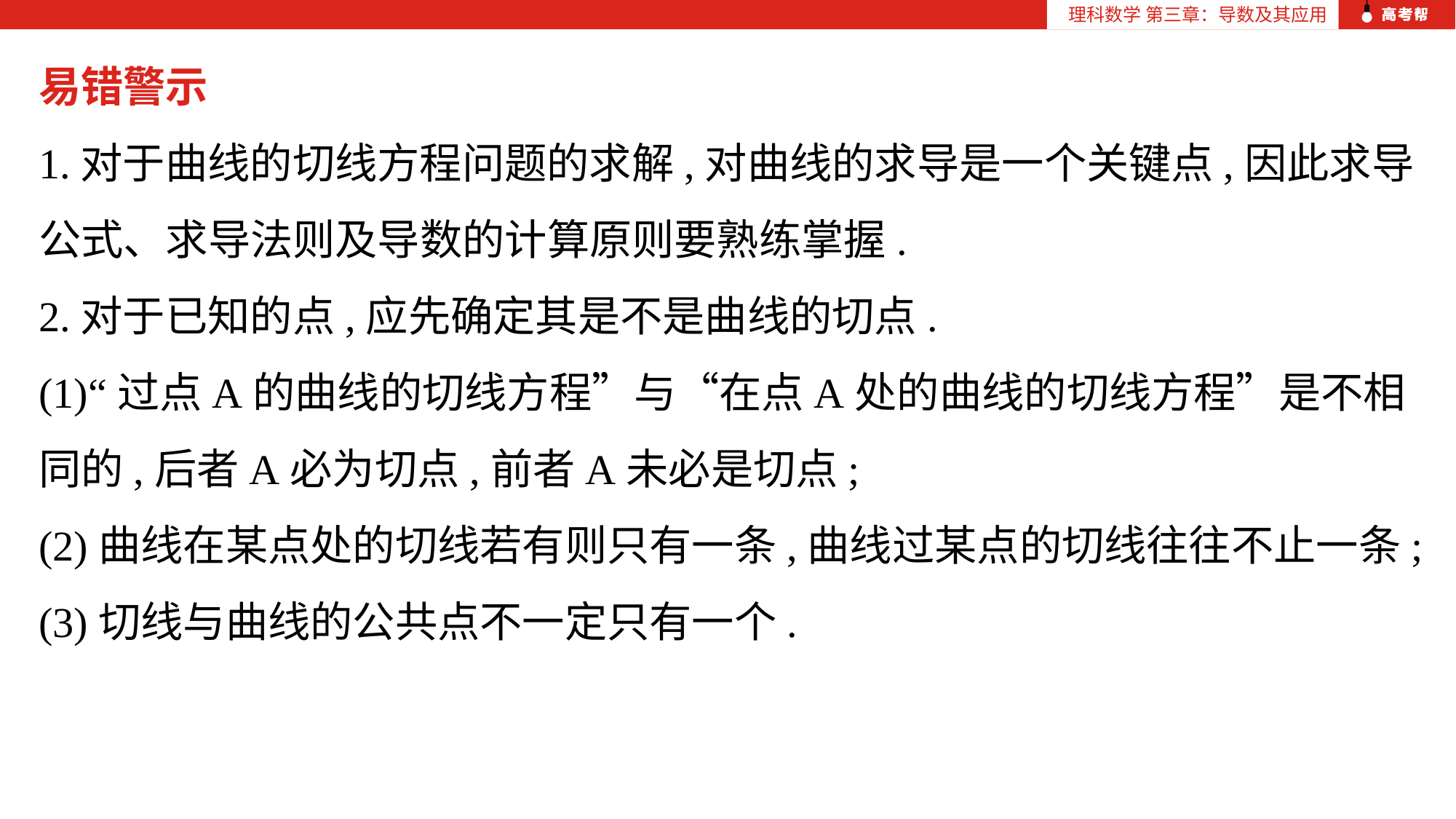

理科数学 第三章：导数及其应用
理科数学 第三章：导数及其应用

易错警示
1.对于曲线的切线方程问题的求解,对曲线的求导是一个关键点,因此求导公式、求导法则及导数的计算原则要熟练掌握.
2.对于已知的点,应先确定其是不是曲线的切点.
(1)“过点A的曲线的切线方程”与“在点A处的曲线的切线方程”是不相同的,后者A必为切点,前者A未必是切点;
(2)曲线在某点处的切线若有则只有一条,曲线过某点的切线往往不止一条;
(3)切线与曲线的公共点不一定只有一个.